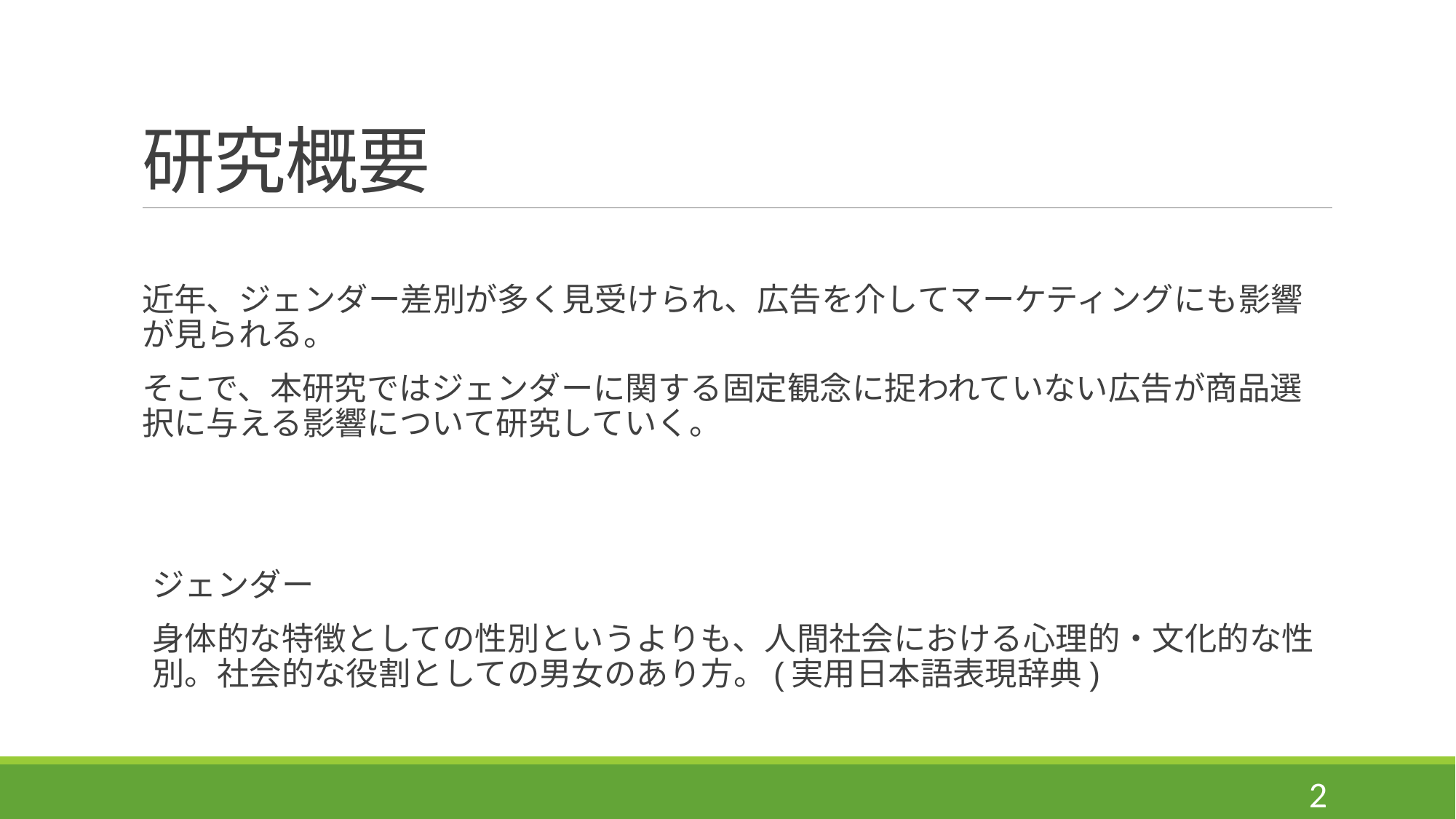

# 研究概要

近年、ジェンダー差別が多く見受けられ、広告を介してマーケティングにも影響が見られる。
そこで、本研究ではジェンダーに関する固定観念に捉われていない広告が商品選択に与える影響について研究していく。

ジェンダー
身体的な特徴としての性別というよりも、人間社会における心理的・文化的な性別。社会的な役割としての男女のあり方。(実用日本語表現辞典)

2